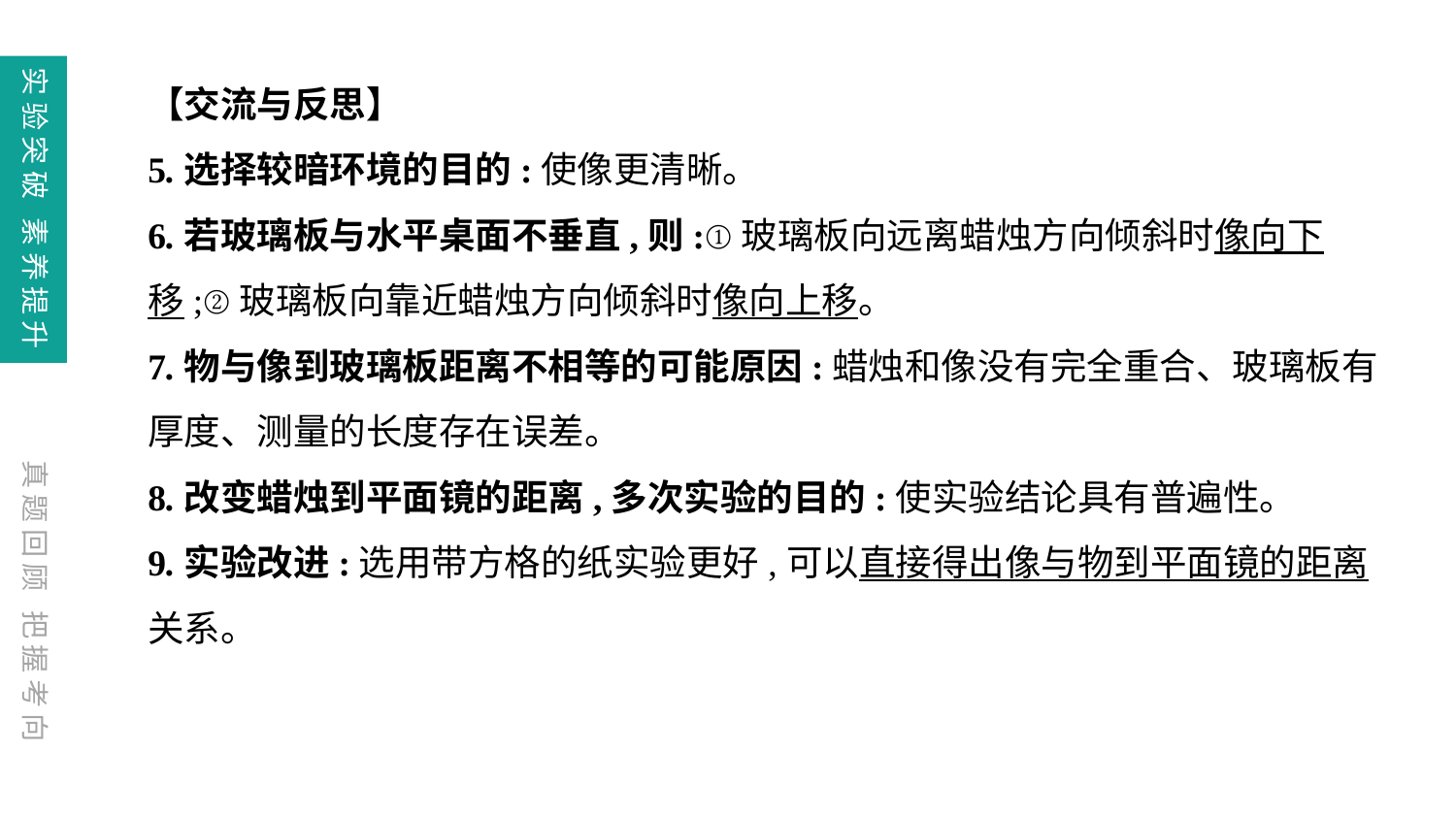

【交流与反思】
5.选择较暗环境的目的:使像更清晰。
6.若玻璃板与水平桌面不垂直,则:①玻璃板向远离蜡烛方向倾斜时像向下移;②玻璃板向靠近蜡烛方向倾斜时像向上移。
7.物与像到玻璃板距离不相等的可能原因:蜡烛和像没有完全重合、玻璃板有厚度、测量的长度存在误差。
8.改变蜡烛到平面镜的距离,多次实验的目的:使实验结论具有普遍性。
9.实验改进:选用带方格的纸实验更好,可以直接得出像与物到平面镜的距离关系。